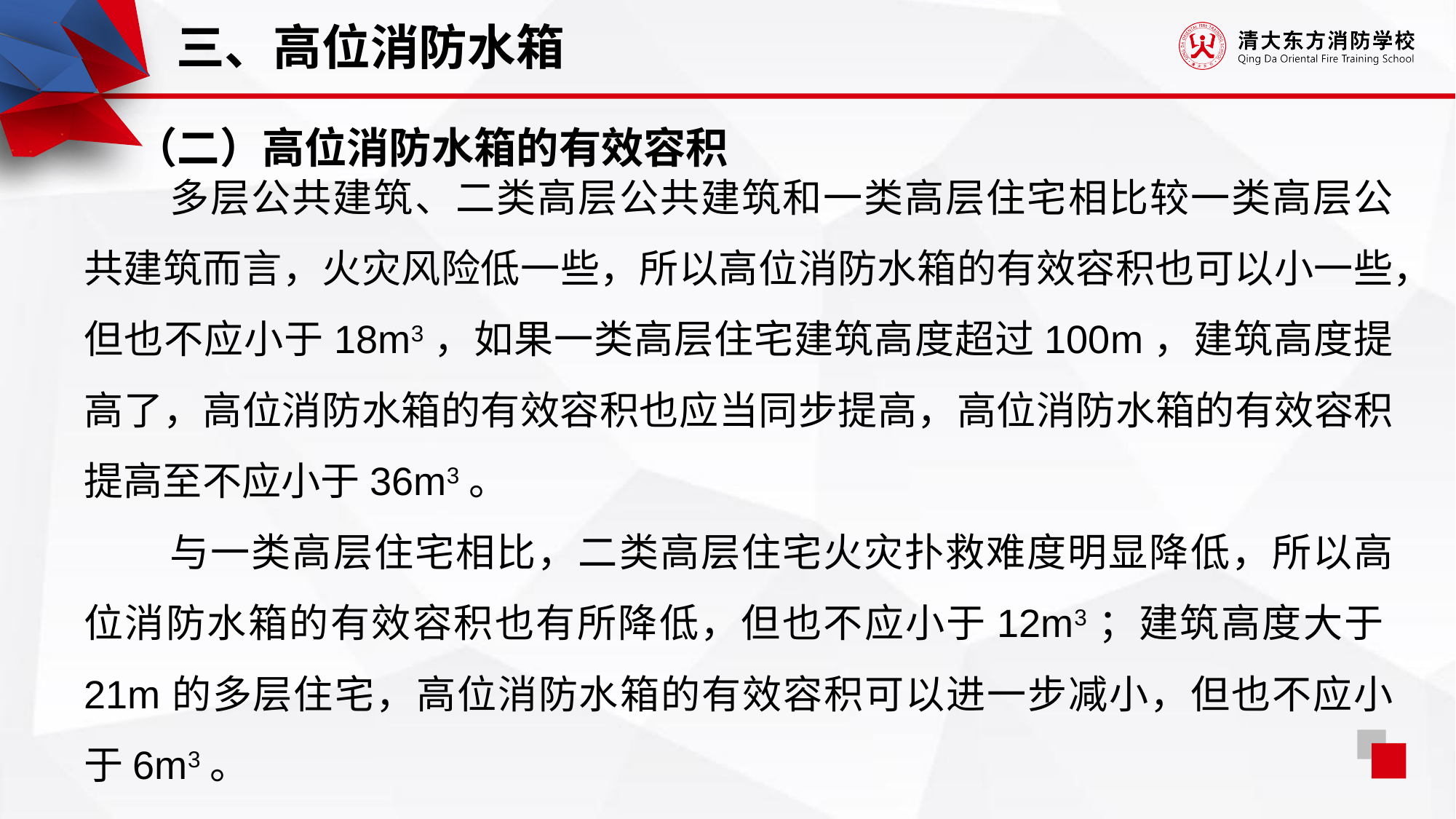

三、高位消防水箱

（二）高位消防水箱的有效容积
多层公共建筑、二类高层公共建筑和一类高层住宅相比较一类高层公共建筑而言，火灾风险低一些，所以高位消防水箱的有效容积也可以小一些，但也不应小于18m3，如果一类高层住宅建筑高度超过100m，建筑高度提高了，高位消防水箱的有效容积也应当同步提高，高位消防水箱的有效容积提高至不应小于36m3。
与一类高层住宅相比，二类高层住宅火灾扑救难度明显降低，所以高位消防水箱的有效容积也有所降低，但也不应小于12m3；建筑高度大于21m的多层住宅，高位消防水箱的有效容积可以进一步减小，但也不应小于6m3。